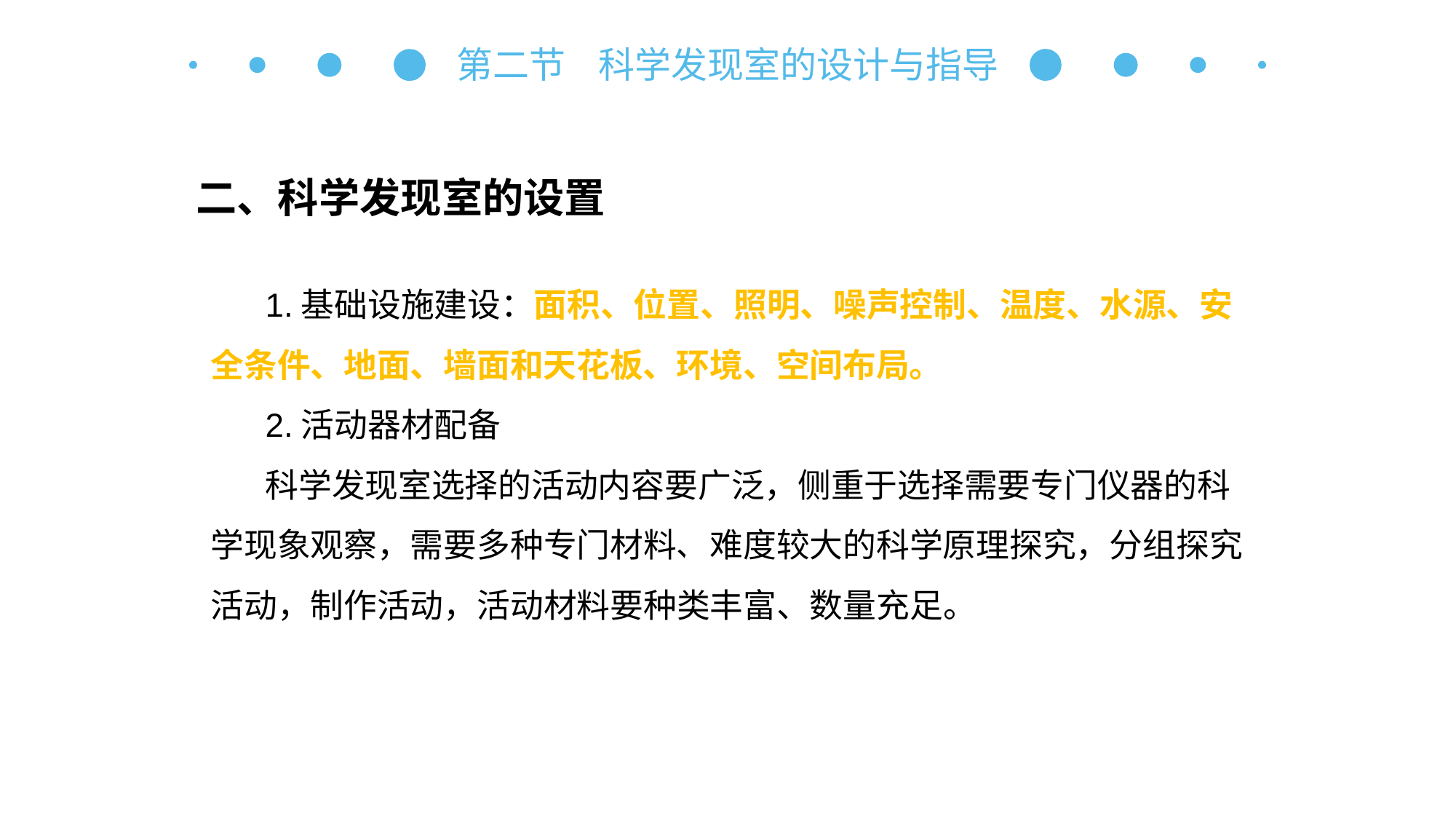

第二节    科学发现室的设计与指导

二、科学发现室的设置
1.基础设施建设：面积、位置、照明、噪声控制、温度、水源、安全条件、地面、墙面和天花板、环境、空间布局。
2.活动器材配备
科学发现室选择的活动内容要广泛，侧重于选择需要专门仪器的科学现象观察，需要多种专门材料、难度较大的科学原理探究，分组探究活动，制作活动，活动材料要种类丰富、数量充足。
自主